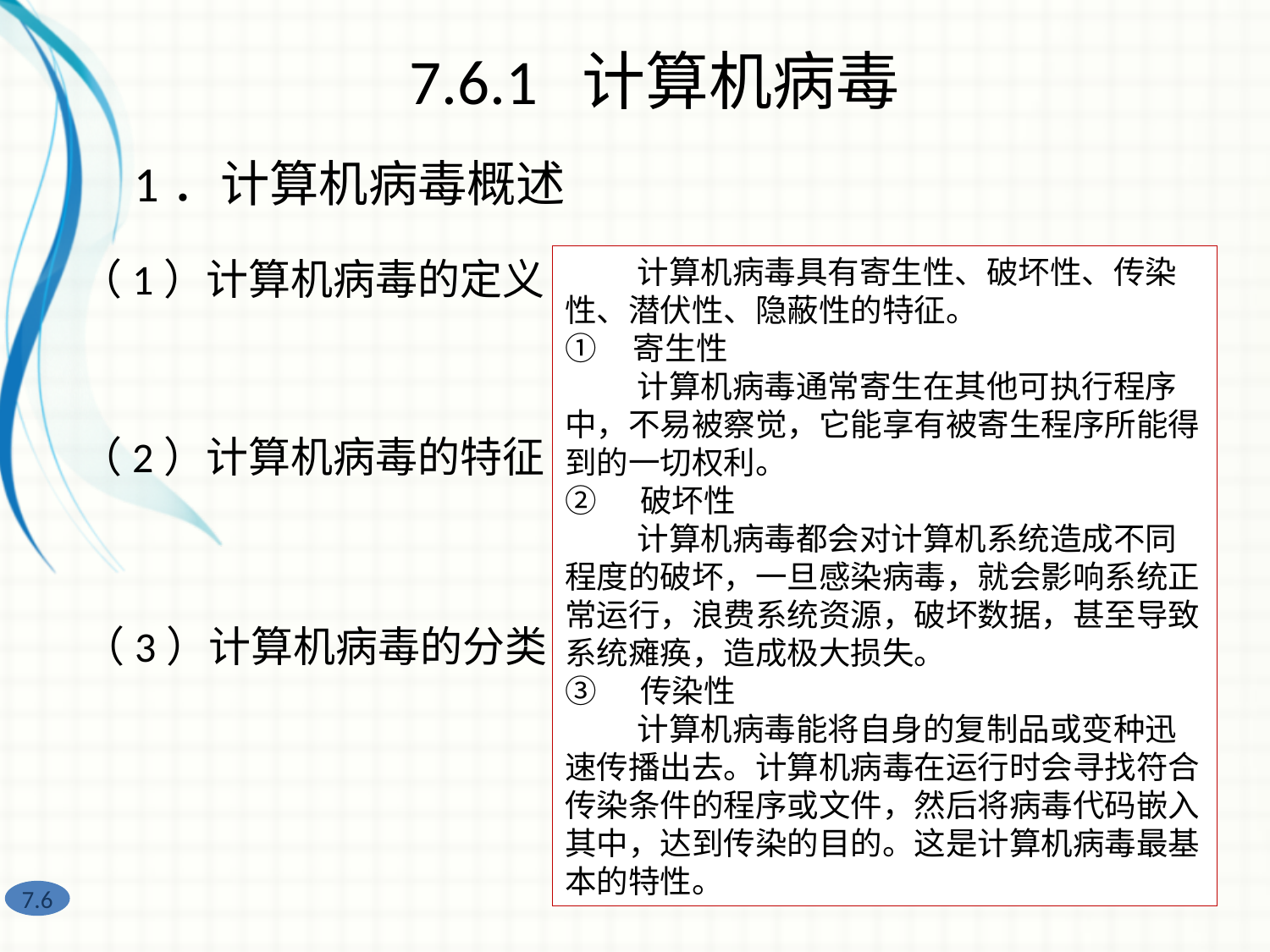

7.6.1  计算机病毒
1．计算机病毒概述
（1）计算机病毒的定义
         计算机病毒具有寄生性、破坏性、传染性、潜伏性、隐蔽性的特征。
①    寄生性
         计算机病毒通常寄生在其他可执行程序中，不易被察觉，它能享有被寄生程序所能得到的一切权利。
②     破坏性
         计算机病毒都会对计算机系统造成不同程度的破坏，一旦感染病毒，就会影响系统正常运行，浪费系统资源，破坏数据，甚至导致系统瘫痪，造成极大损失。
③     传染性
         计算机病毒能将自身的复制品或变种迅速传播出去。计算机病毒在运行时会寻找符合传染条件的程序或文件，然后将病毒代码嵌入其中，达到传染的目的。这是计算机病毒最基本的特性。
④     潜伏性
         病毒感染计算机后，通常不会马上发作，会在计算机中潜伏、传播，遇到触发条件才会开始破坏活动。
⑤     隐蔽性
         计算机病毒一般会寄生在其他可执行程序中，或以隐藏文件形式存在，具有很强的隐蔽性。其目的是不被用户发现，从而借机大量传播。
（2）计算机病毒的特征
（3）计算机病毒的分类